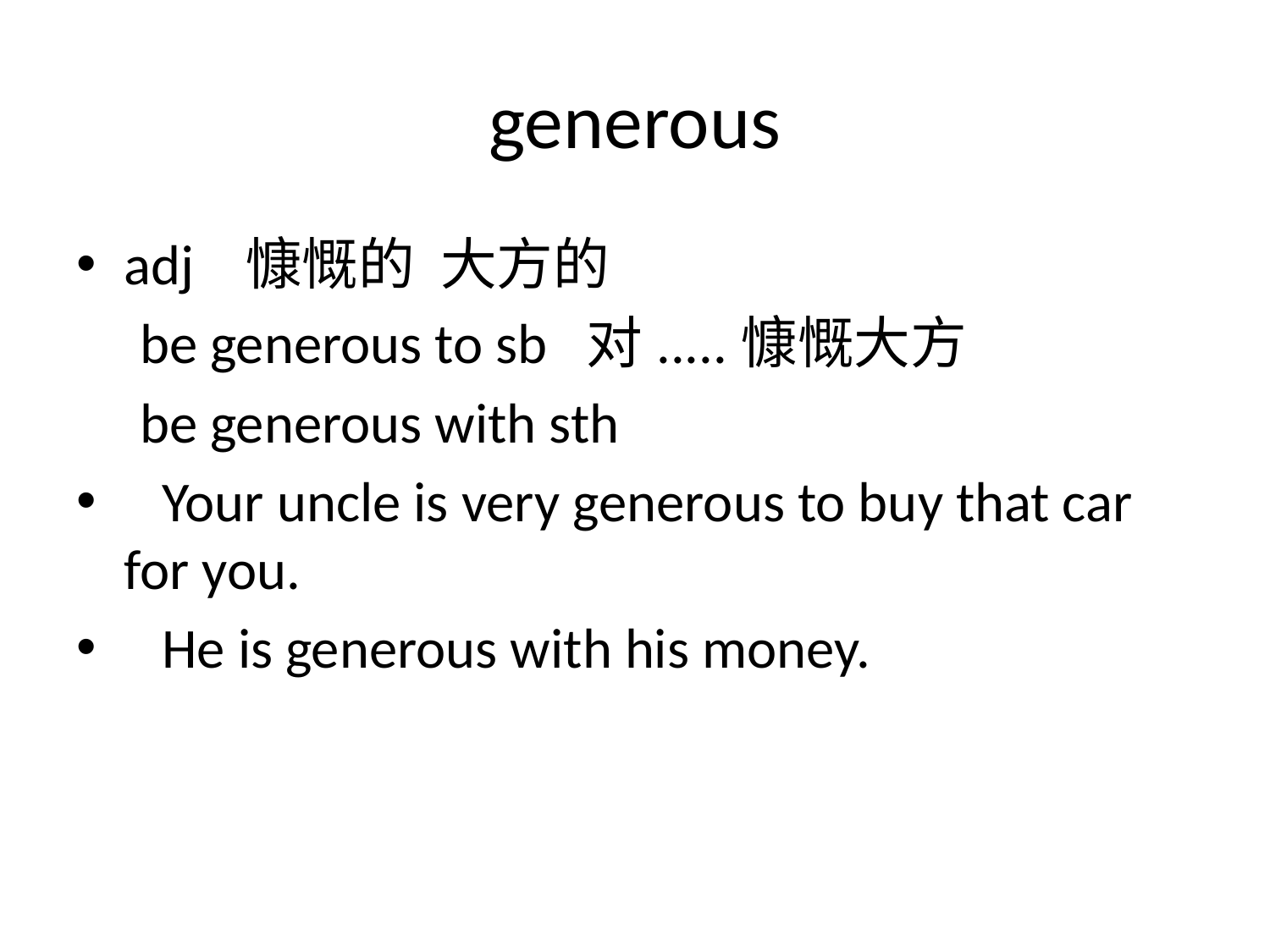

# generous
adj   慷慨的  大方的
     be generous to sb  对.....慷慨大方
     be generous with sth
   Your uncle is very generous to buy that car for you.
   He is generous with his money.